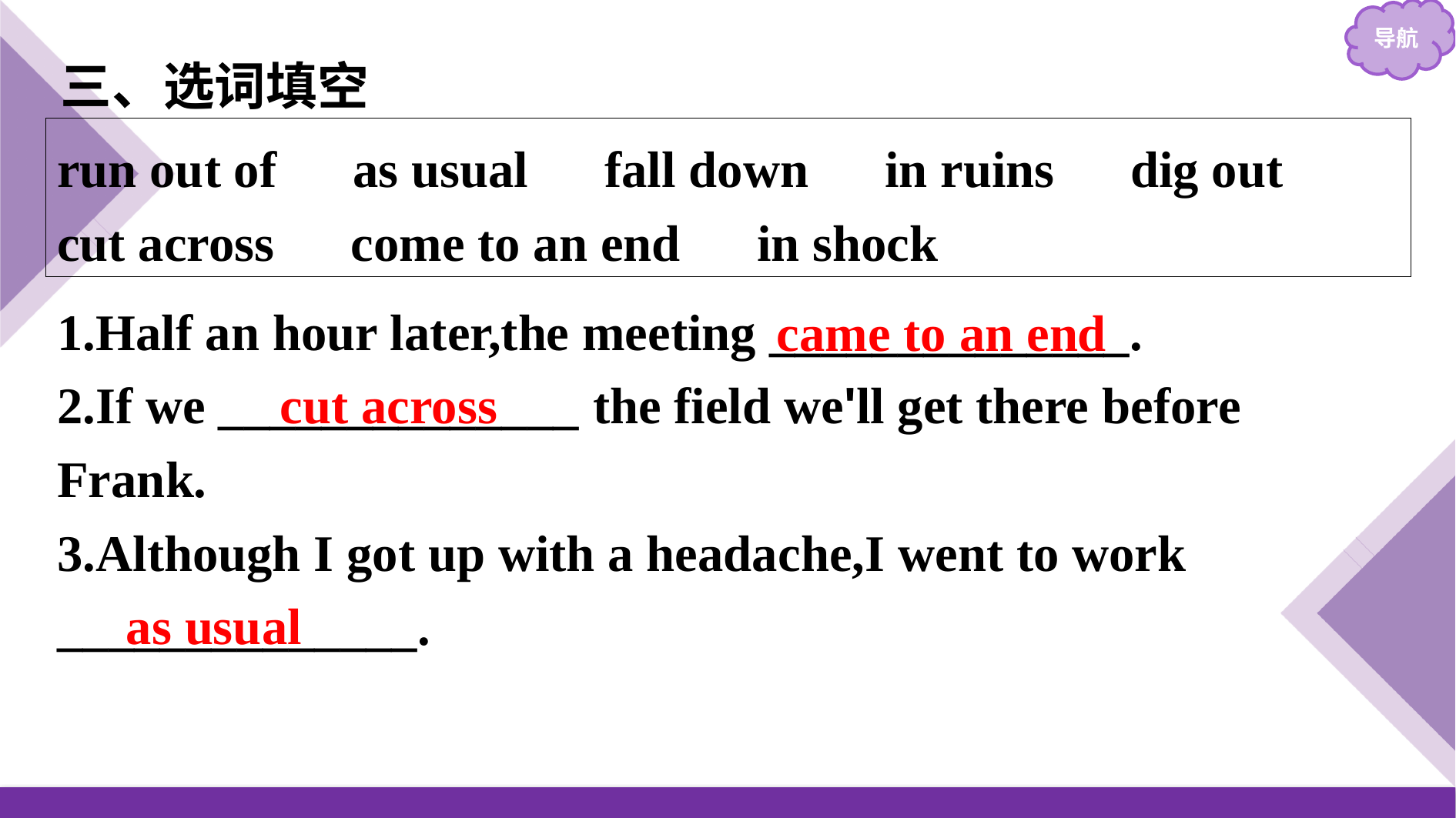

三、选词填空
run out of　as usual　fall down　in ruins　dig out
cut across　come to an end　in shock
1.Half an hour later,the meeting ______________.
2.If we ______________ the field we'll get there before Frank.
3.Although I got up with a headache,I went to work ______________.
came to an end
cut across
as usual